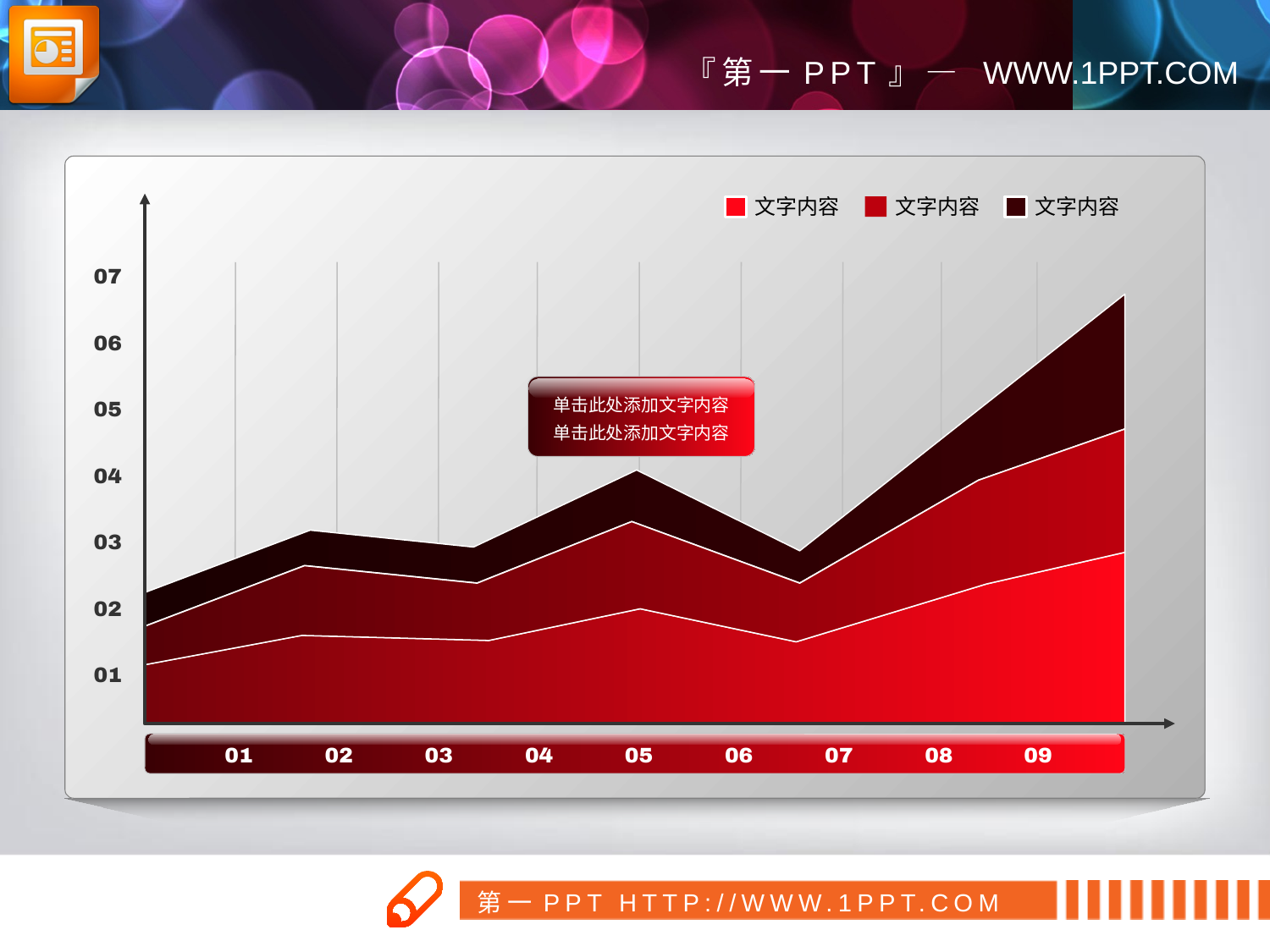

文字内容
文字内容
文字内容

07

06
单击此处添加文字内容
单击此处添加文字内容

05
04

03
02
01

01
02
03
04
05
06
07
08
09

第一PPT模板网
www.1ppt.com